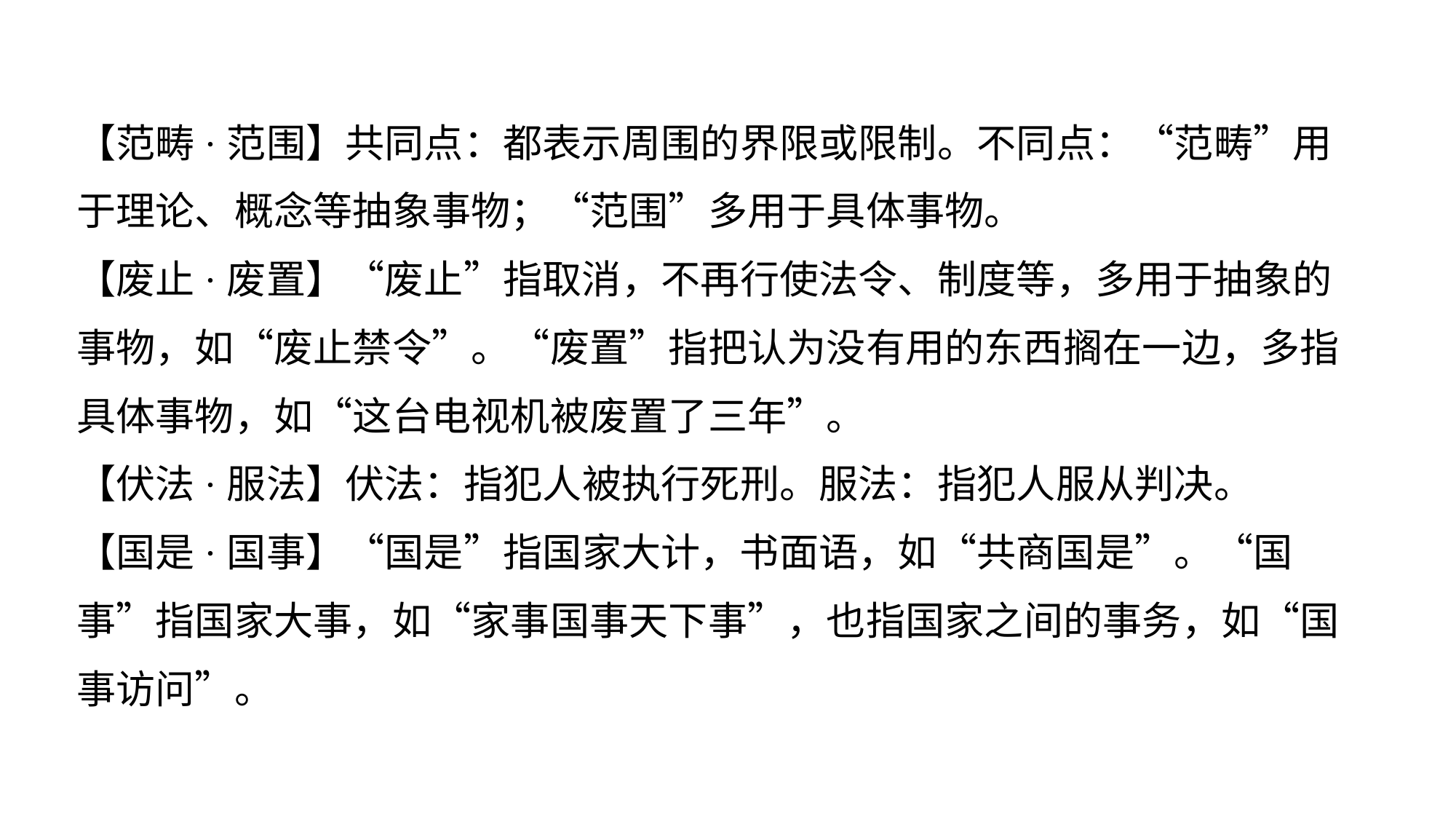

【范畴·范围】共同点：都表示周围的界限或限制。不同点：“范畴”用于理论、概念等抽象事物；“范围”多用于具体事物。
【废止·废置】“废止”指取消，不再行使法令、制度等，多用于抽象的事物，如“废止禁令”。“废置”指把认为没有用的东西搁在一边，多指具体事物，如“这台电视机被废置了三年”。
【伏法·服法】伏法：指犯人被执行死刑。服法：指犯人服从判决。
【国是·国事】“国是”指国家大计，书面语，如“共商国是”。“国事”指国家大事，如“家事国事天下事”，也指国家之间的事务，如“国事访问”。